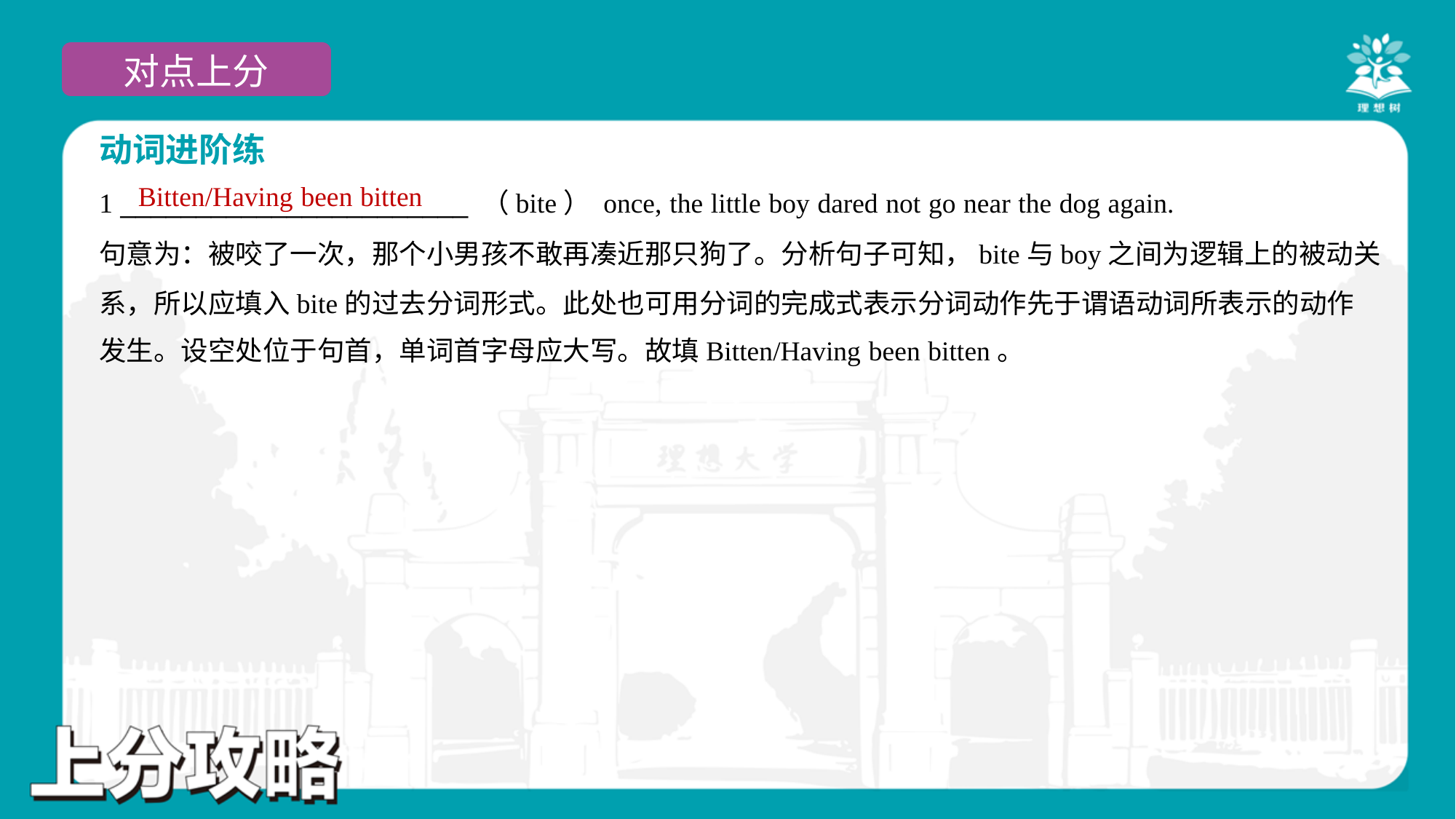

动词进阶练
Bitten/Having been bitten
1 _______________________ （bite） once, the little boy dared not go near the dog again.
句意为：被咬了一次，那个小男孩不敢再凑近那只狗了。分析句子可知，bite与boy之间为逻辑上的被动关
系，所以应填入bite的过去分词形式。此处也可用分词的完成式表示分词动作先于谓语动词所表示的动作
发生。设空处位于句首，单词首字母应大写。故填Bitten/Having been bitten。